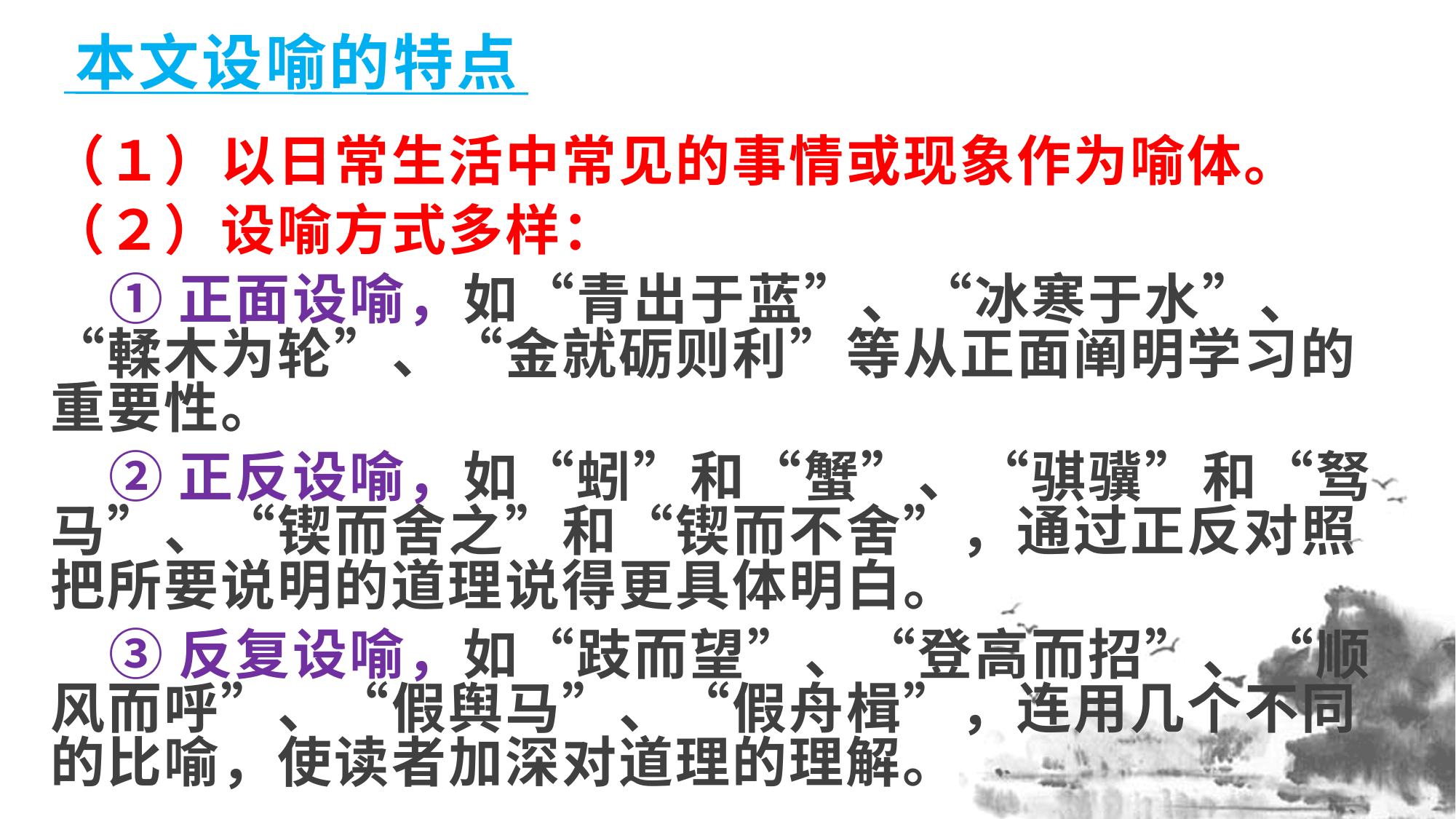

# 本文设喻的特点
（１）以日常生活中常见的事情或现象作为喻体。
（２）设喻方式多样：
    ①正面设喻，如“青出于蓝”、“冰寒于水”、“輮木为轮”、“金就砺则利”等从正面阐明学习的重要性。
    ②正反设喻，如“蚓”和“蟹”、“骐骥”和“驽马”、“锲而舍之”和“锲而不舍”，通过正反对照把所要说明的道理说得更具体明白。
    ③反复设喻，如“跂而望”、“登高而招”、“顺风而呼”、“假舆马”、“假舟楫”，连用几个不同的比喻，使读者加深对道理的理解。